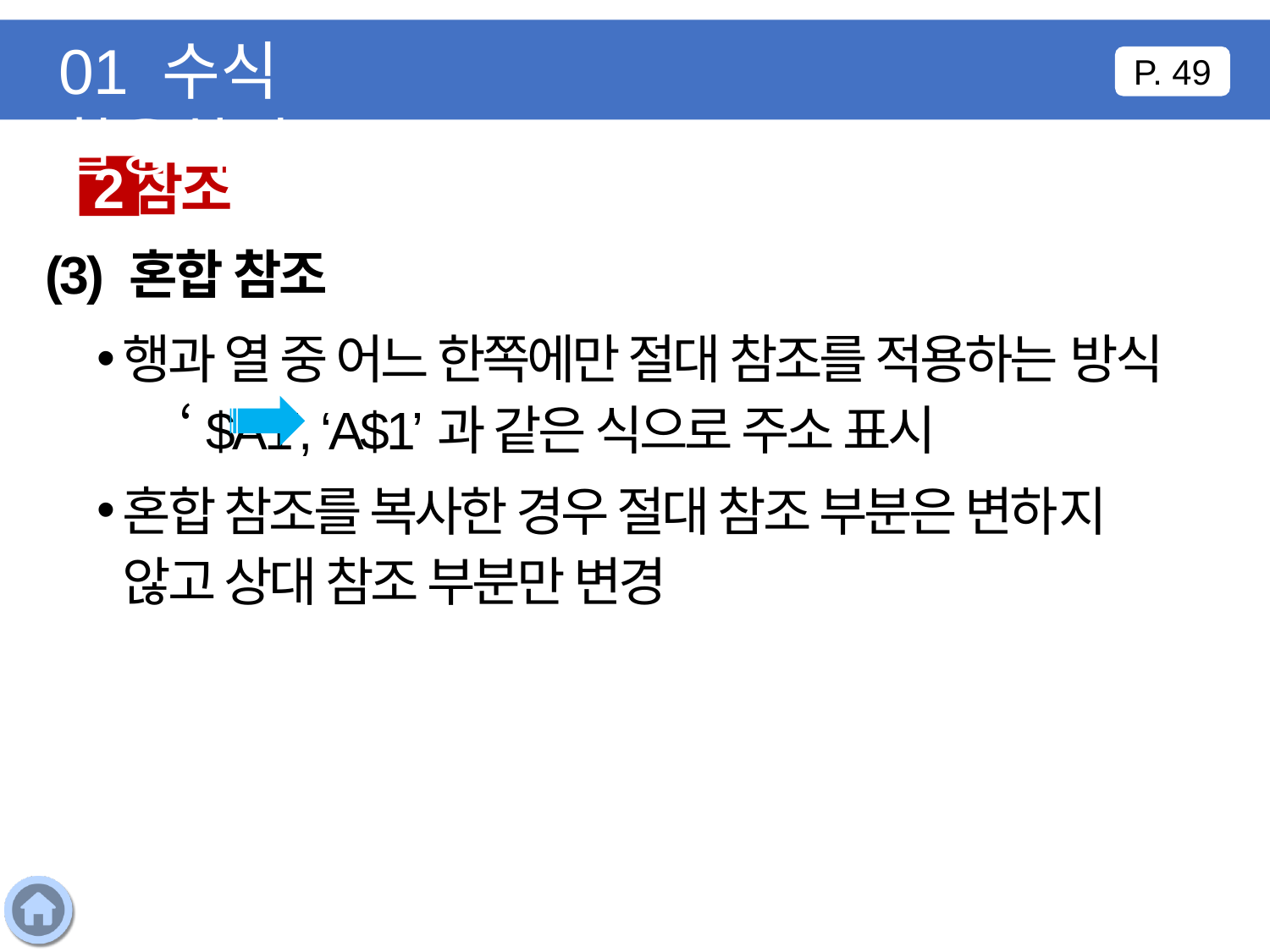

01 수식 활용하기
P. 49
참조
2
(3) 혼합 참조
행과 열 중 어느 한쪽에만 절대 참조를 적용하는 방식      ‘$A1’, ‘A$1’과 같은 식으로 주소 표시
혼합 참조를 복사한 경우 절대 참조 부분은 변하지 않고 상대 참조 부분만 변경